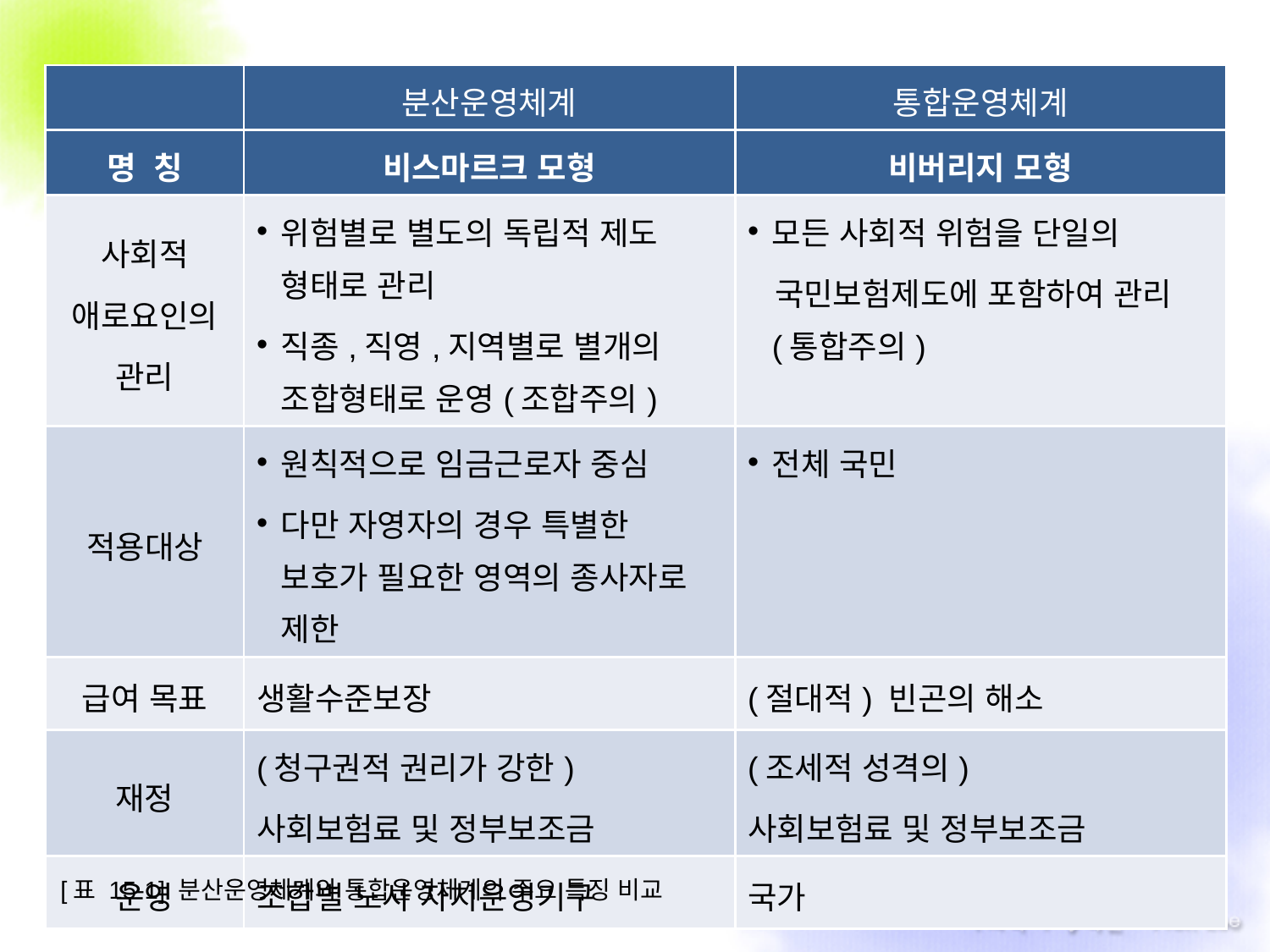

|  | 분산운영체계 | 통합운영체계 |
| --- | --- | --- |
| 명 칭 | 비스마르크 모형 | 비버리지 모형 |
| 사회적 애로요인의 관리 | 위험별로 별도의 독립적 제도 형태로 관리 직종,직영,지역별로 별개의 조합형태로 운영(조합주의) | 모든 사회적 위험을 단일의 국민보험제도에 포함하여 관리(통합주의) |
| 적용대상 | 원칙적으로 임금근로자 중심 다만 자영자의 경우 특별한 보호가 필요한 영역의 종사자로 제한 | 전체 국민 |
| 급여 목표 | 생활수준보장 | (절대적) 빈곤의 해소 |
| 재정 | (청구권적 권리가 강한) 사회보험료 및 정부보조금 | (조세적 성격의) 사회보험료 및 정부보조금 |
| 운영 | 조합별 노사 자치운영기구 | 국가 |
[표 15-1] 분산운영체계와 통합운영체계의 주요 특징 비교